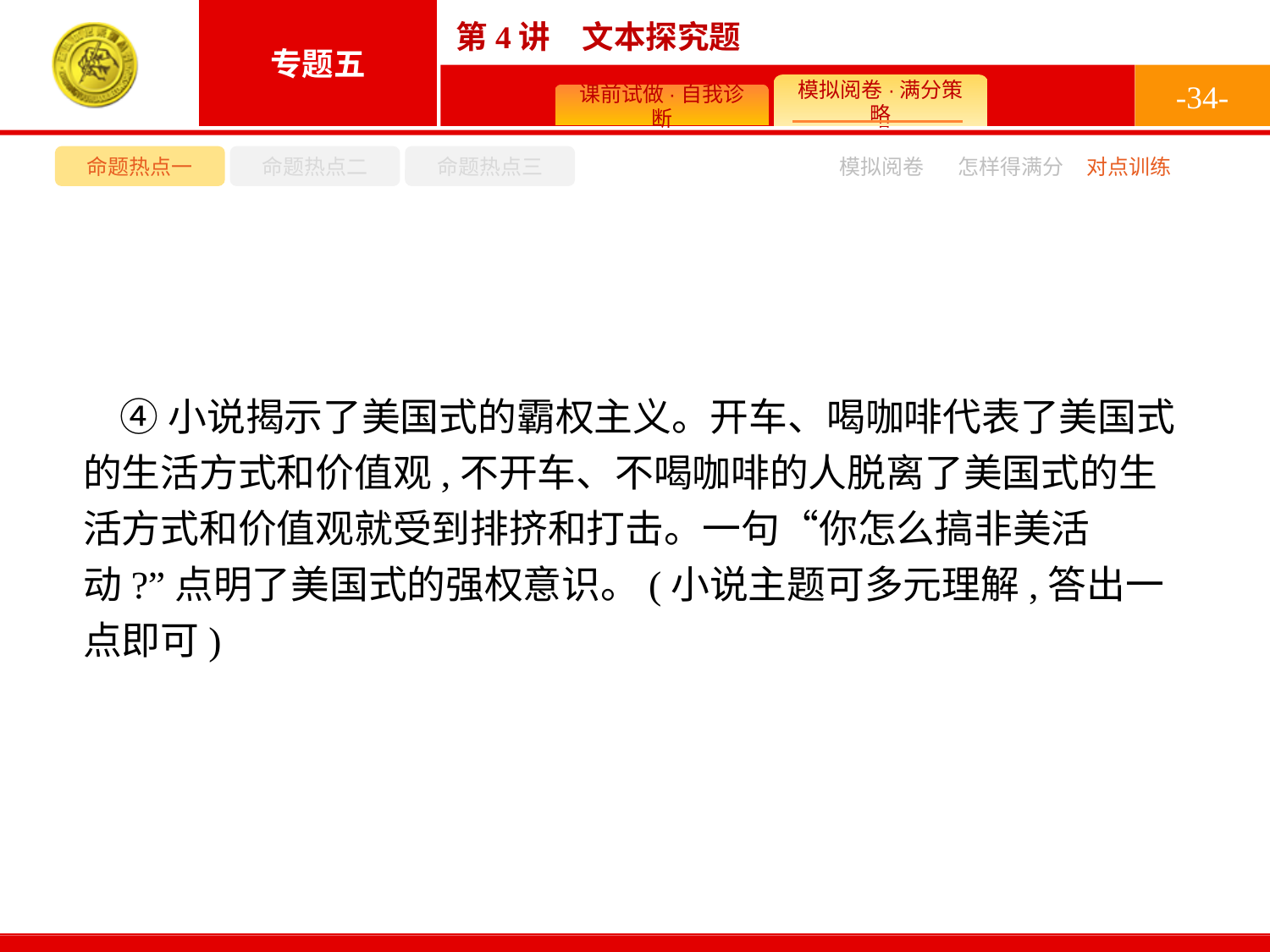

-34-
命题热点一
命题热点二
命题热点三
模拟阅卷
怎样得满分
对点训练
④小说揭示了美国式的霸权主义。开车、喝咖啡代表了美国式的生活方式和价值观,不开车、不喝咖啡的人脱离了美国式的生活方式和价值观就受到排挤和打击。一句“你怎么搞非美活动?”点明了美国式的强权意识。(小说主题可多元理解,答出一点即可)